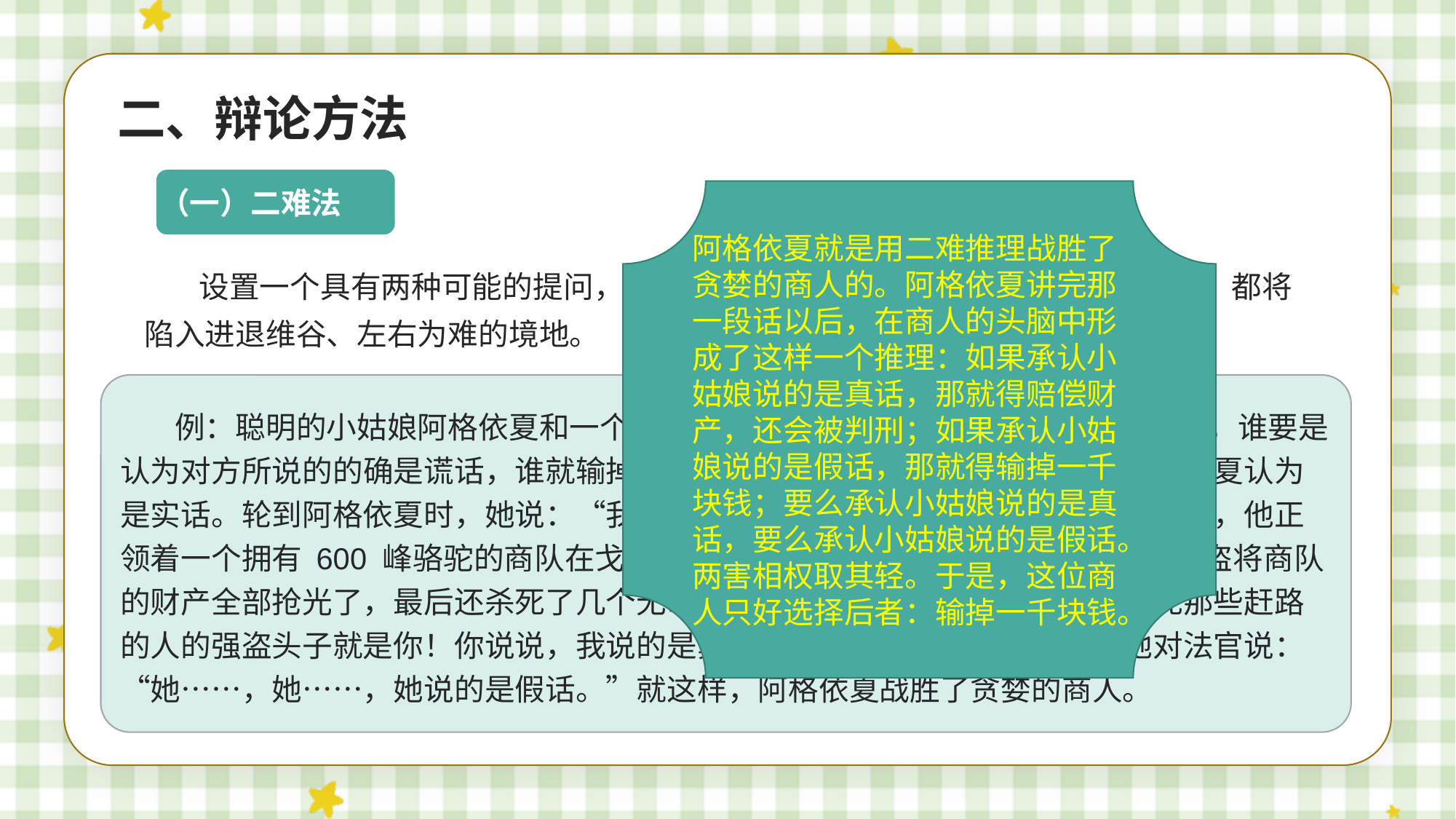

二、辩论方法
（一）二难法
阿格依夏就是用二难推理战胜了贪婪的商人的。阿格依夏讲完那一段话以后，在商人的头脑中形成了这样一个推理：如果承认小姑娘说的是真话，那就得赔偿财产，还会被判刑；如果承认小姑娘说的是假话，那就得输掉一千块钱；要么承认小姑娘说的是真
话，要么承认小姑娘说的是假话。两害相权取其轻。于是，这位商人只好选择后者：输掉一千块钱。
设置一个具有两种可能的提问，对方无论是肯定或者否定其中的哪一种可能，都将陷入进退维谷、左右为难的境地。
例：聪明的小姑娘阿格依夏和一个商人在法官面前打赌，两个人都说一个谎话，谁要是认为对方所说的的确是谎话，谁就输掉一千块钱。商人说了一通谎话以后，阿格依夏认为是实话。轮到阿格依夏时，她说：“我的叔父是一个专门给商人带路的向导。一天，他正领着一个拥有 600 峰骆驼的商队在戈壁滩上赶路，忽然遇到一伙凶恶的强盗。强盗将商队的财产全部抢光了，最后还杀死了几个无辜的路人。昨天，我叔叔告诉我，杀死那些赶路的人的强盗头子就是你！你说说，我说的是真话还是假话？”商人气急败坏地对法官说：“她……，她……，她说的是假话。”就这样，阿格依夏战胜了贪婪的商人。